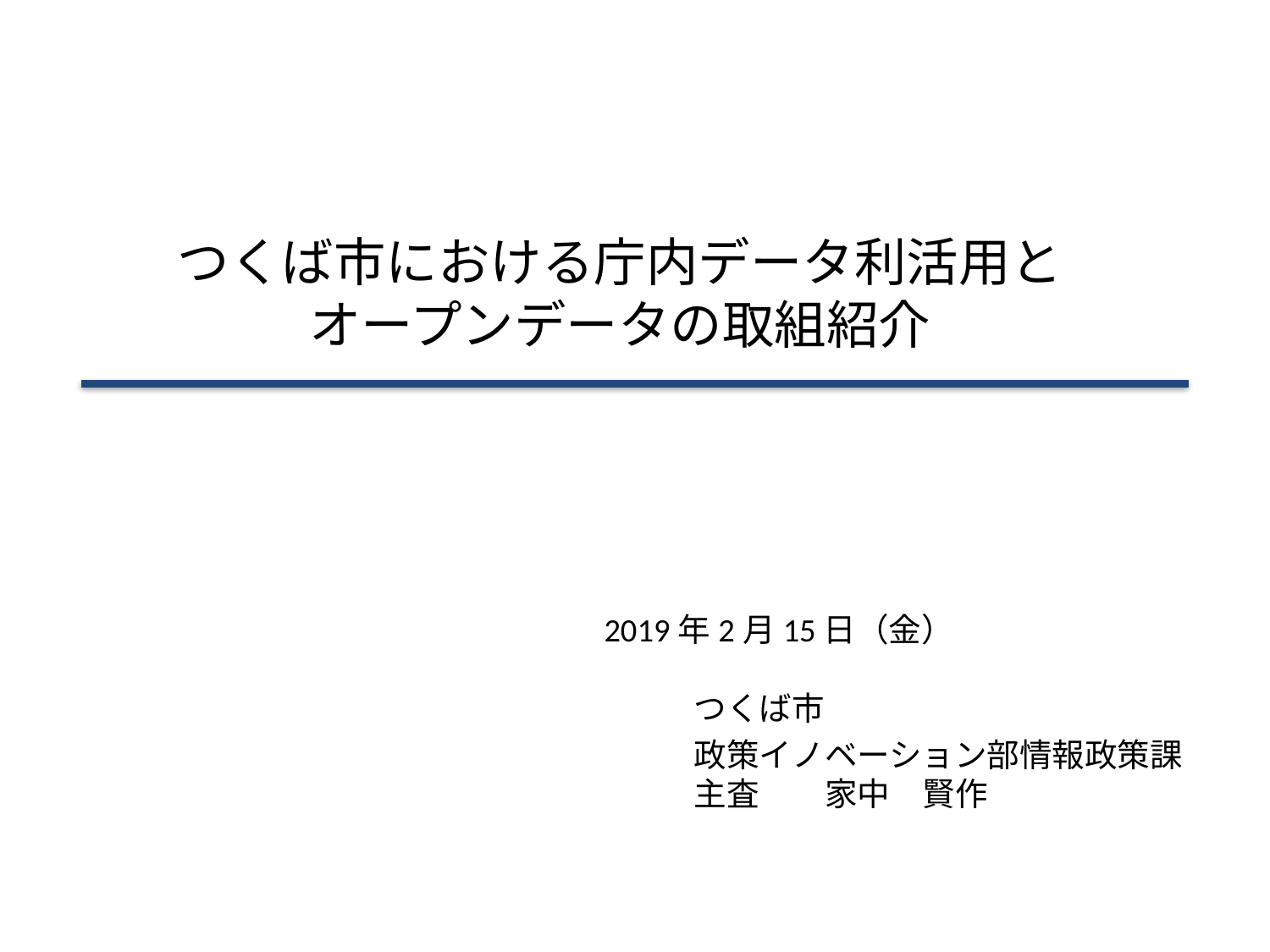

つくば市における庁内データ利活用と
オープンデータの取組紹介
2019年2月15日（金）
つくば市
政策イノベーション部情報政策課
主査　　家中　賢作